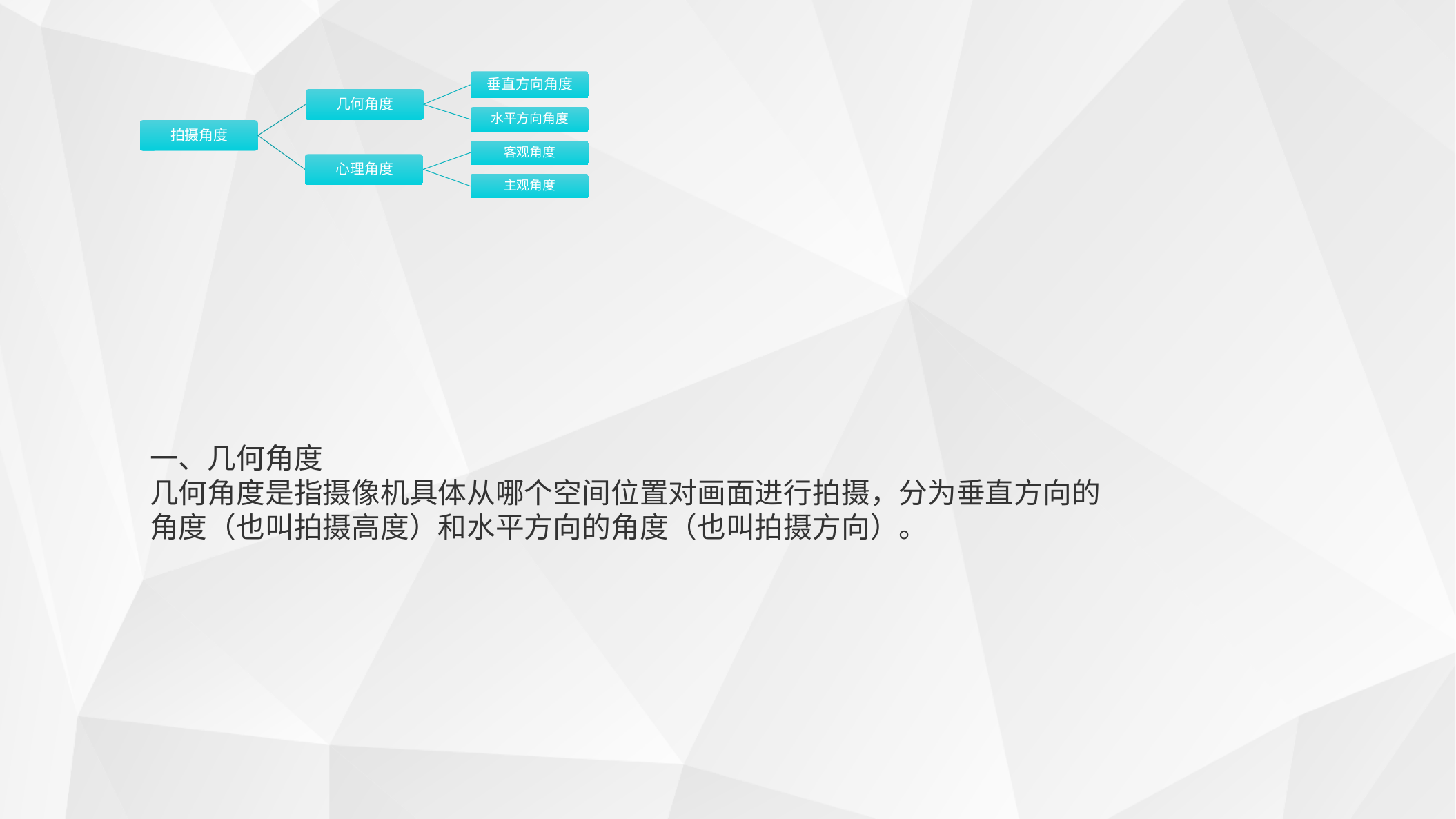

拍摄角度

几何角度

垂直方向角度

水平方向角度

心理角度

客观角度

主观角度
一、几何角度几何角度是指摄像机具体从哪个空间位置对画面进行拍摄，分为垂直方向的角度（也叫拍摄高度）和水平方向的角度（也叫拍摄方向）。